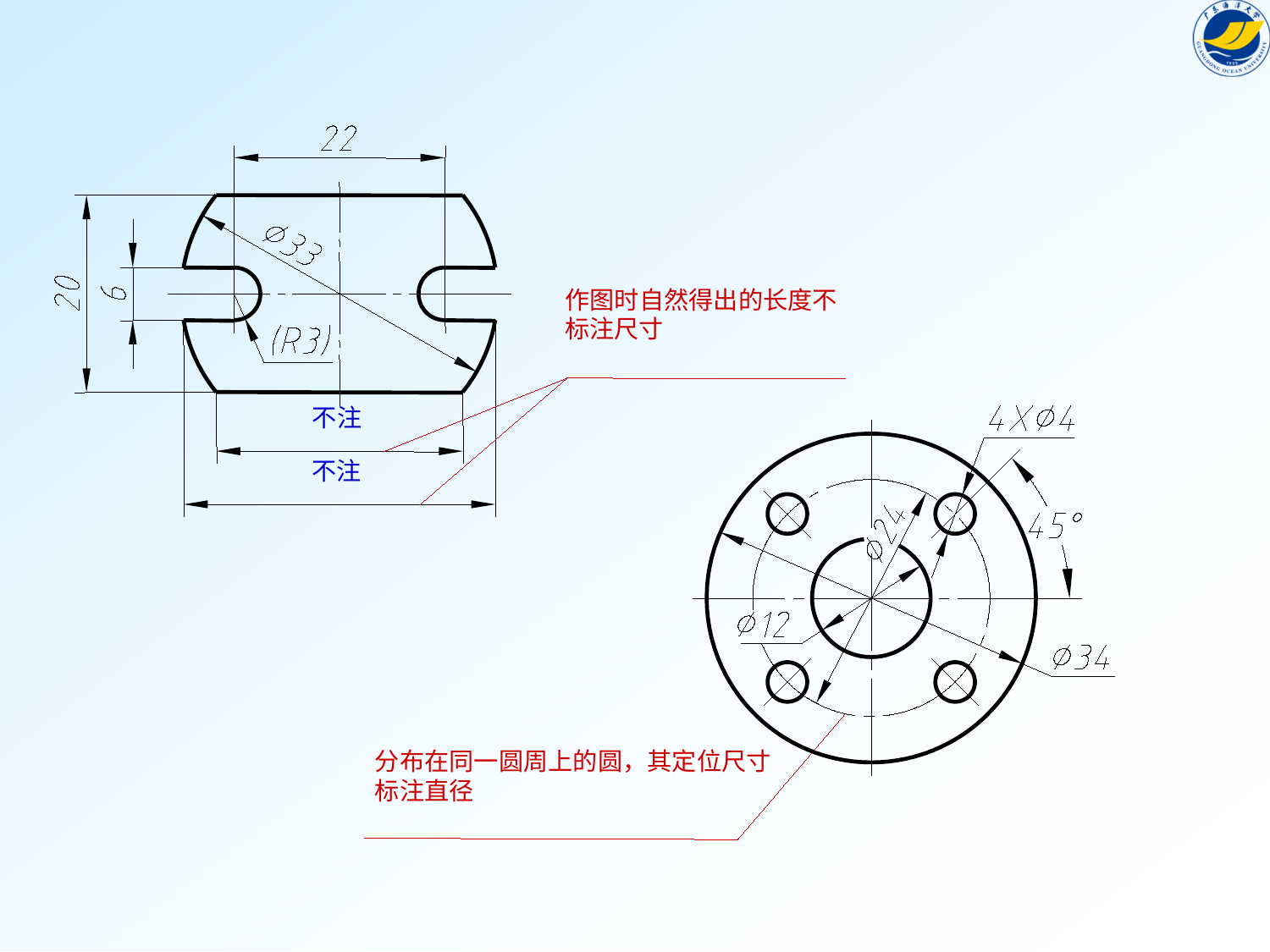

作图时自然得出的长度不标注尺寸

不注

不注

分布在同一圆周上的圆，其定位尺寸标注直径